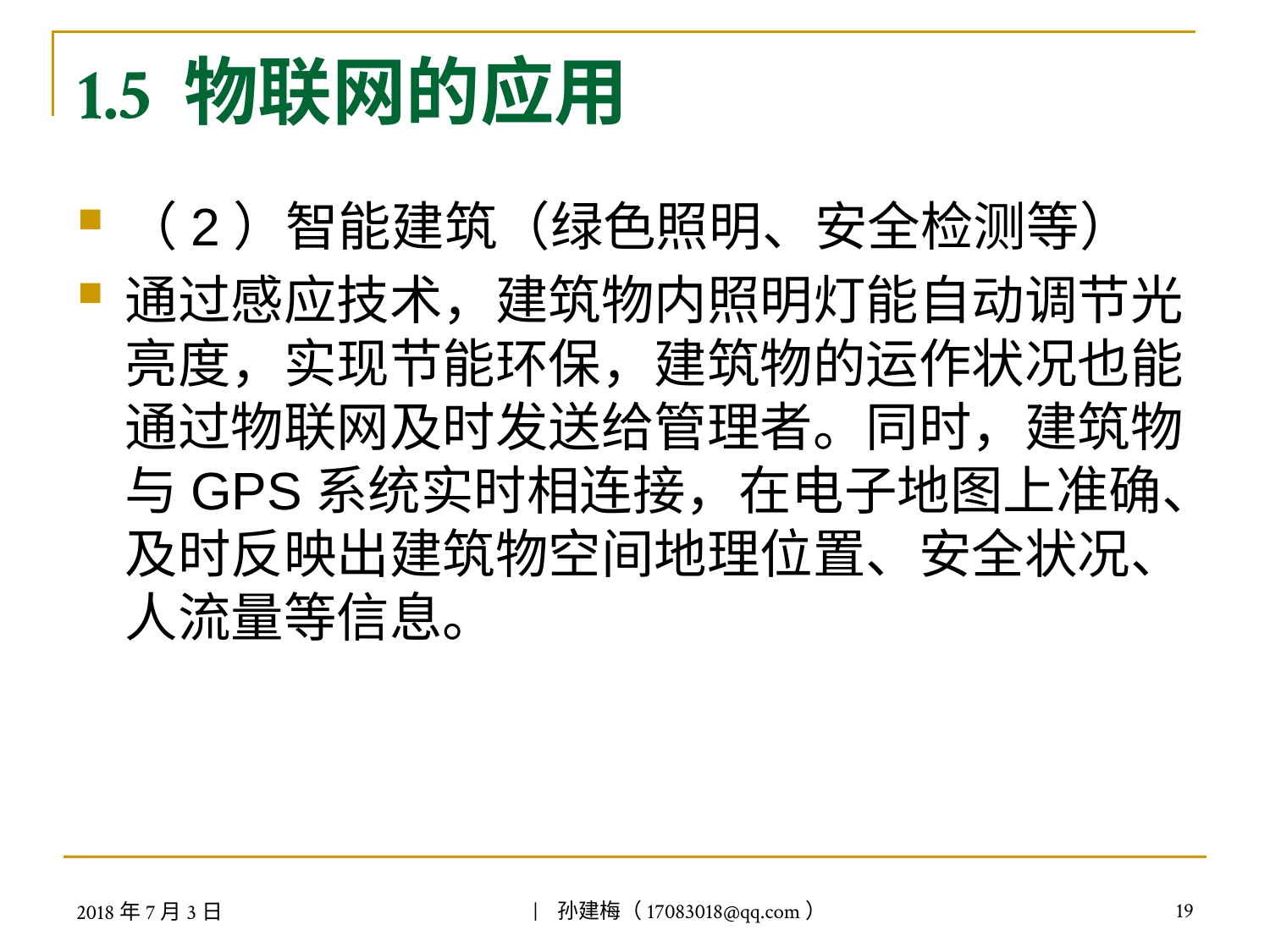

# 1.5 物联网的应用
（2）智能建筑（绿色照明、安全检测等）
通过感应技术，建筑物内照明灯能自动调节光亮度，实现节能环保，建筑物的运作状况也能通过物联网及时发送给管理者。同时，建筑物与GPS系统实时相连接，在电子地图上准确、及时反映出建筑物空间地理位置、安全状况、人流量等信息。
|   孙建梅（17083018@qq.com）
2018年7月3日
19